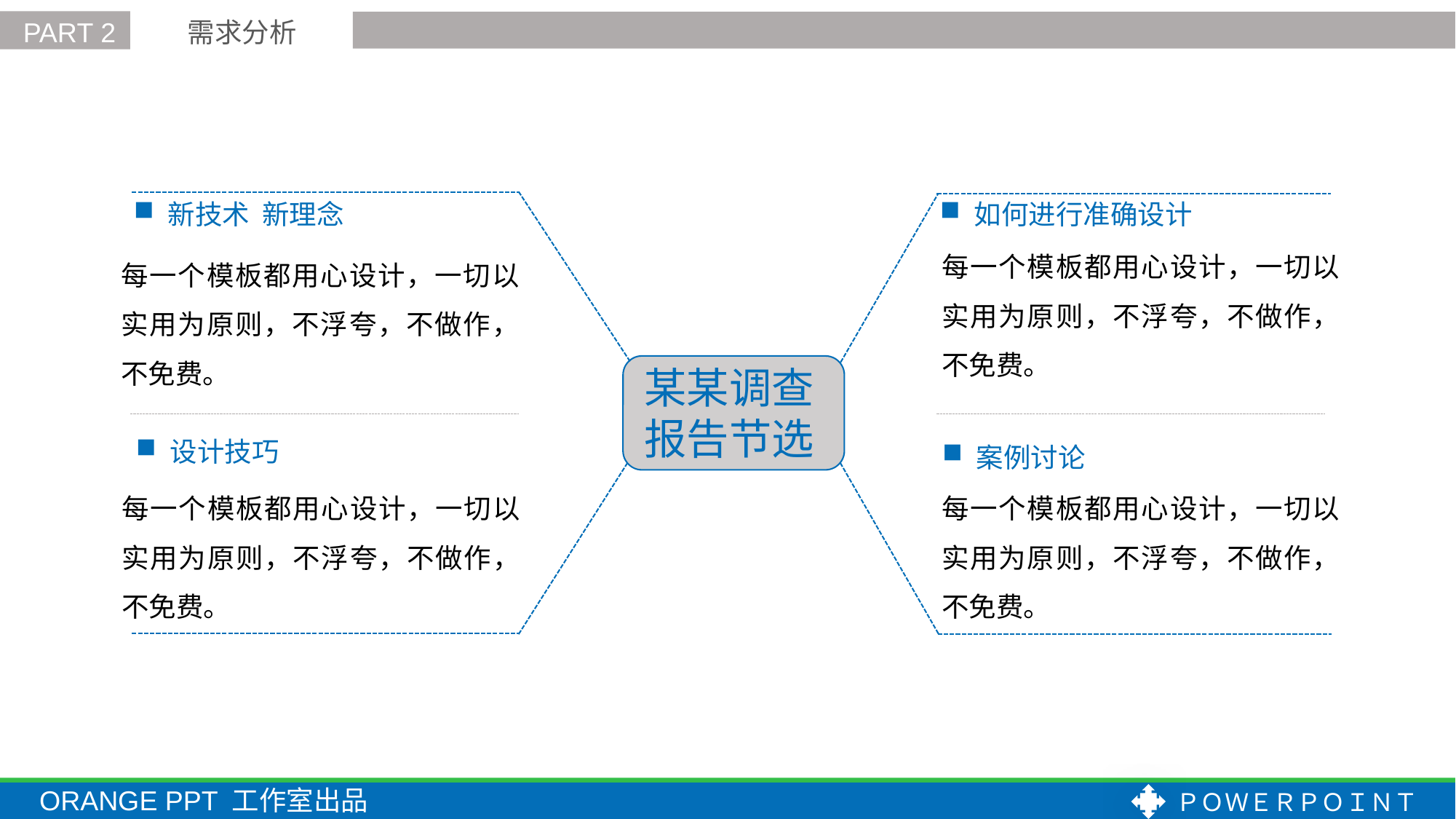

需求分析
PART 2
如何进行准确设计
新技术  新理念
某某调查
报告节选

设计技巧
案例讨论
每一个模板都用心设计，一切以实用为原则，不浮夸，不做作，不免费。
每一个模板都用心设计，一切以实用为原则，不浮夸，不做作，不免费。
每一个模板都用心设计，一切以实用为原则，不浮夸，不做作，不免费。
每一个模板都用心设计，一切以实用为原则，不浮夸，不做作，不免费。